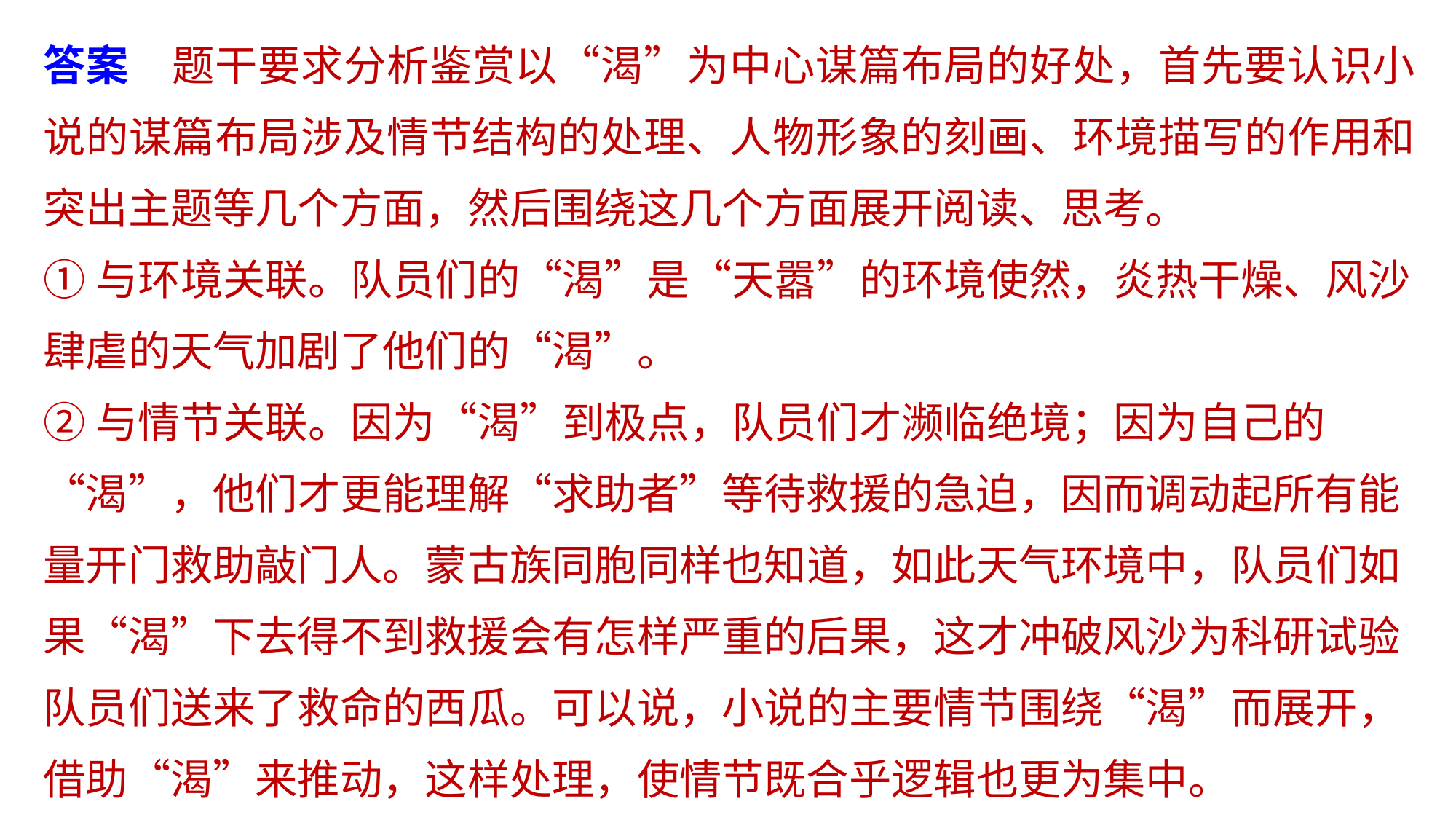

答案　题干要求分析鉴赏以“渴”为中心谋篇布局的好处，首先要认识小说的谋篇布局涉及情节结构的处理、人物形象的刻画、环境描写的作用和突出主题等几个方面，然后围绕这几个方面展开阅读、思考。
①与环境关联。队员们的“渴”是“天嚣”的环境使然，炎热干燥、风沙肆虐的天气加剧了他们的“渴”。
②与情节关联。因为“渴”到极点，队员们才濒临绝境；因为自己的“渴”，他们才更能理解“求助者”等待救援的急迫，因而调动起所有能量开门救助敲门人。蒙古族同胞同样也知道，如此天气环境中，队员们如果“渴”下去得不到救援会有怎样严重的后果，这才冲破风沙为科研试验队员们送来了救命的西瓜。可以说，小说的主要情节围绕“渴”而展开，借助“渴”来推动，这样处理，使情节既合乎逻辑也更为集中。